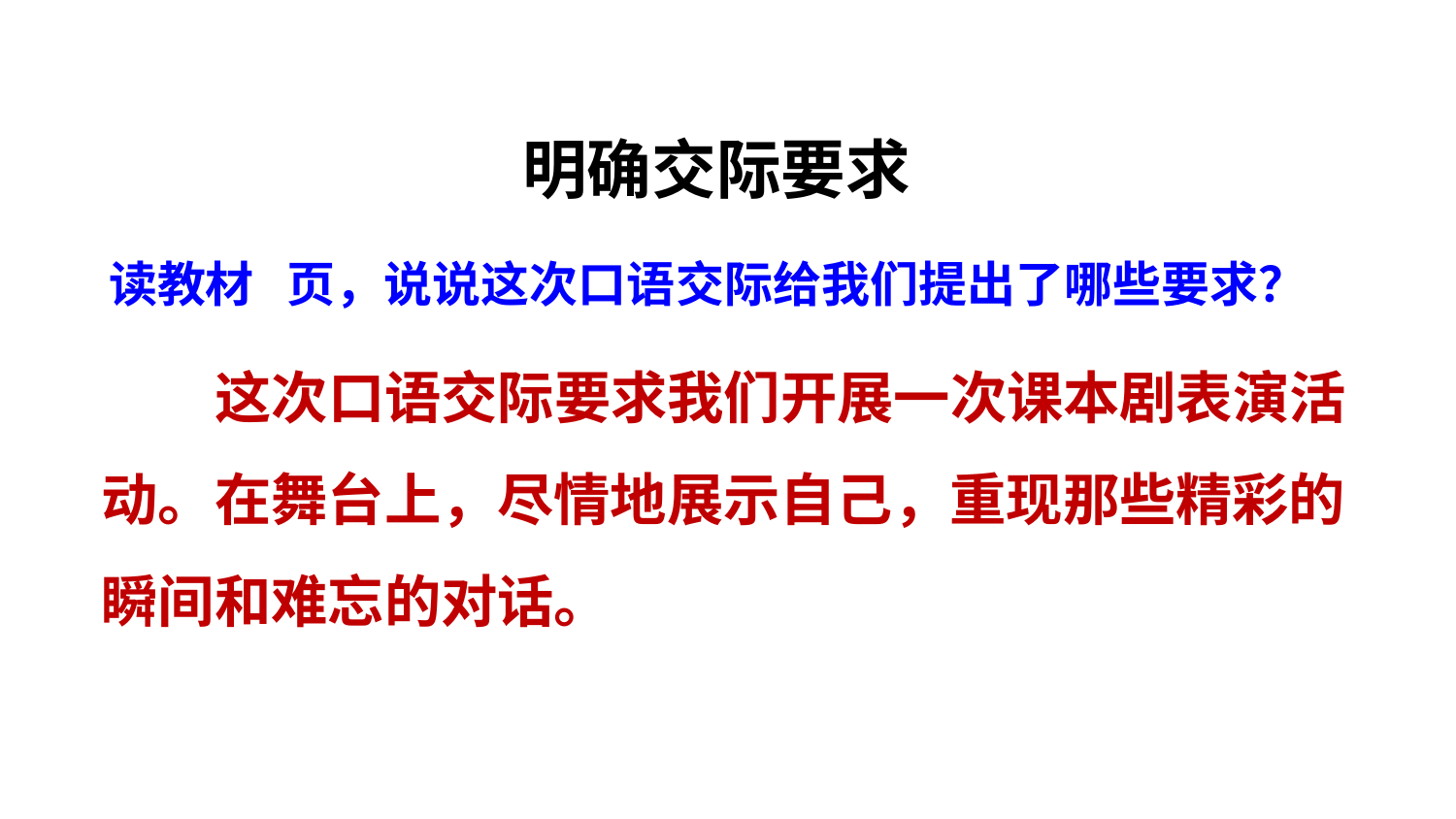

明确交际要求
读教材   页，说说这次口语交际给我们提出了哪些要求？
这次口语交际要求我们开展一次课本剧表演活动。在舞台上，尽情地展示自己，重现那些精彩的瞬间和难忘的对话。